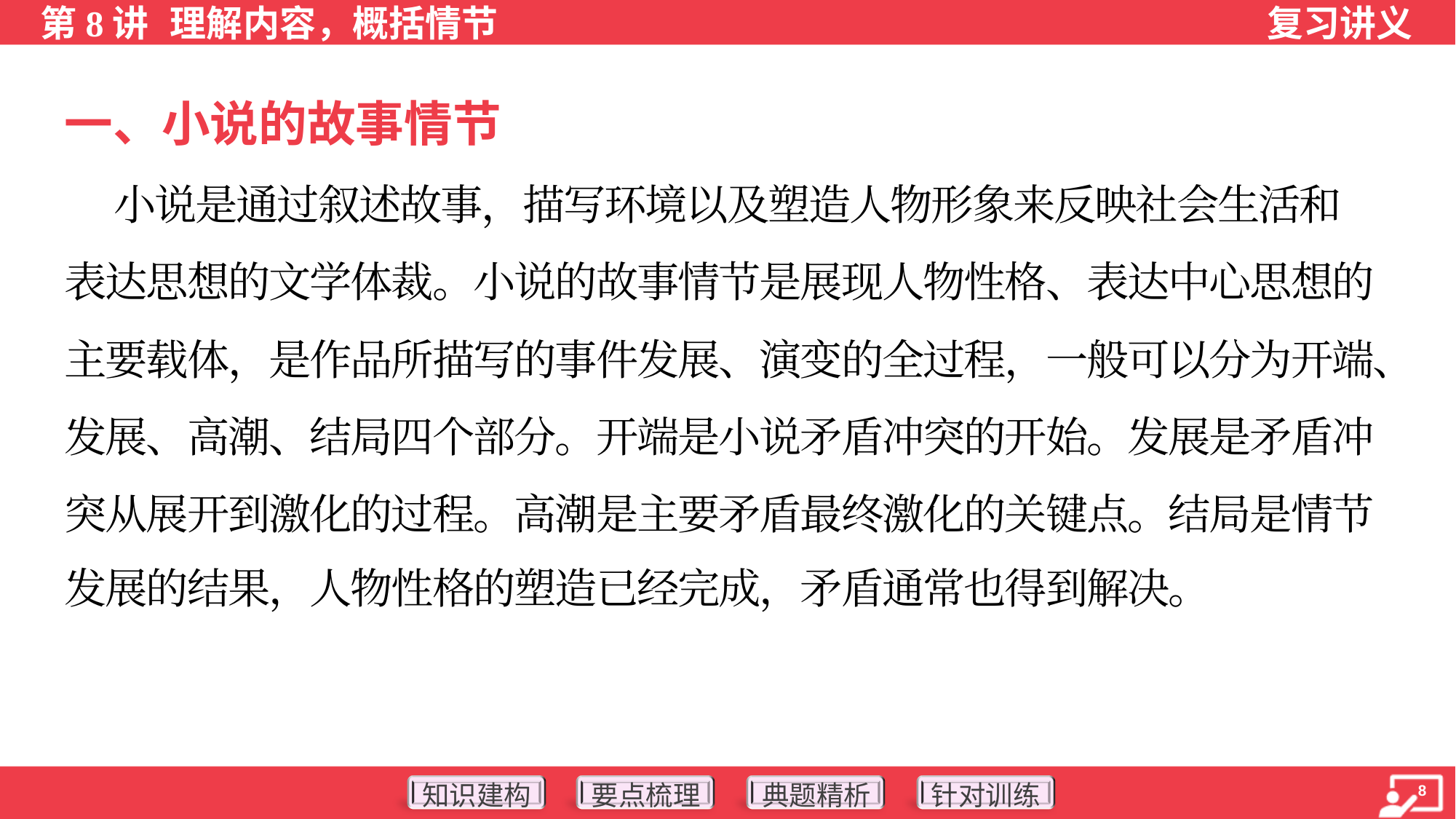

一、小说的故事情节
    小说是通过叙述故事，描写环境以及塑造人物形象来反映社会生活和
表达思想的文学体裁。小说的故事情节是展现人物性格、表达中心思想的
主要载体，是作品所描写的事件发展、演变的全过程，一般可以分为开端、
发展、高潮、结局四个部分。开端是小说矛盾冲突的开始。发展是矛盾冲
突从展开到激化的过程。高潮是主要矛盾最终激化的关键点。结局是情节
发展的结果，人物性格的塑造已经完成，矛盾通常也得到解决。